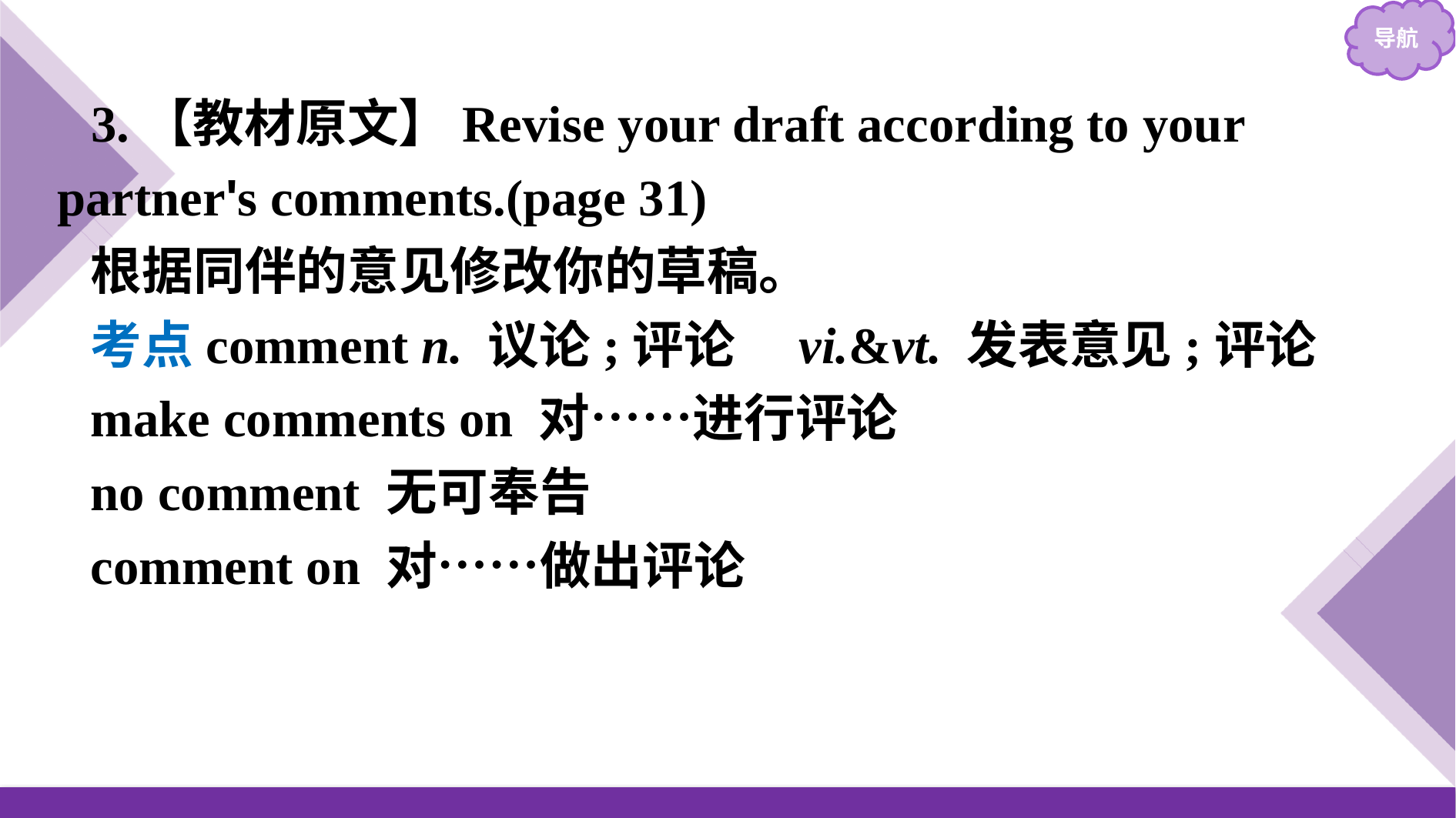

3.【教材原文】Revise your draft according to your partner's comments.(page 31)
根据同伴的意见修改你的草稿。
考点comment n. 议论;评论　vi.&vt. 发表意见;评论
make comments on 对……进行评论
no comment 无可奉告
comment on 对……做出评论